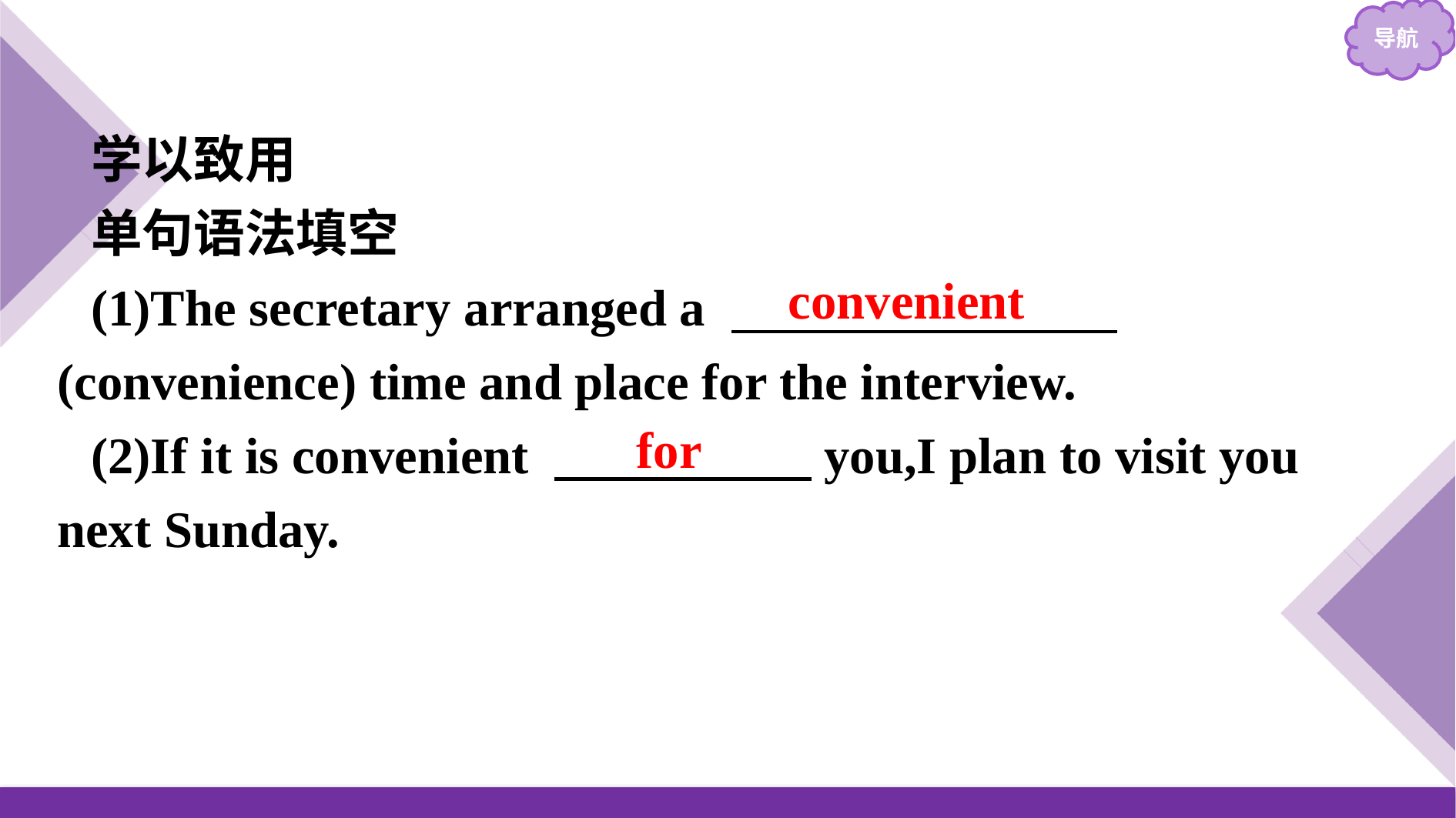

学以致用
单句语法填空
(1)The secretary arranged a 　　　　　　　 (convenience) time and place for the interview.
(2)If it is convenient 　　　　　you,I plan to visit you next Sunday.
convenient
for